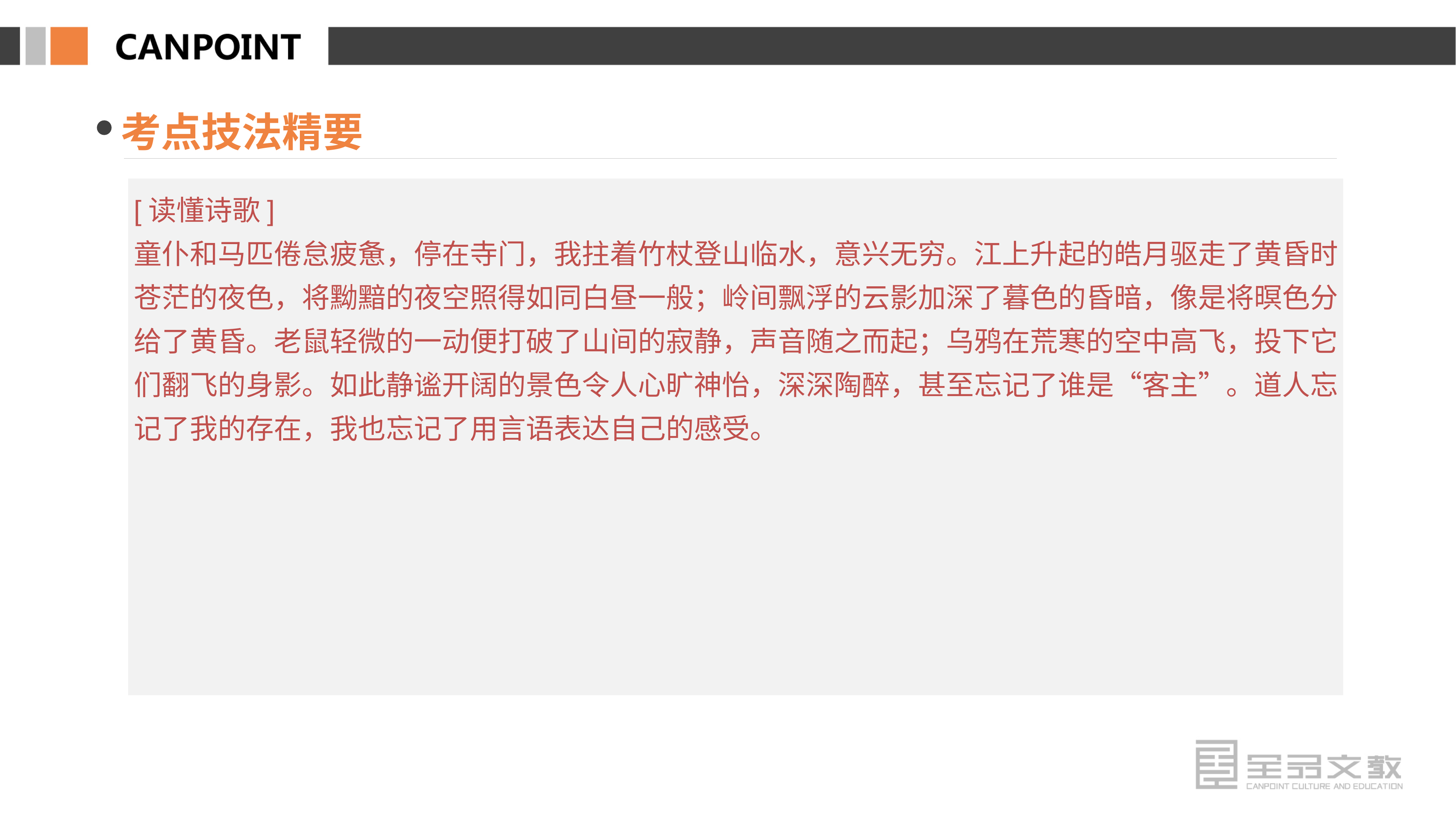

考点技法精要

[读懂诗歌]
童仆和马匹倦怠疲惫，停在寺门，我拄着竹杖登山临水，意兴无穷。江上升起的皓月驱走了黄昏时苍茫的夜色，将黝黯的夜空照得如同白昼一般；岭间飘浮的云影加深了暮色的昏暗，像是将暝色分给了黄昏。老鼠轻微的一动便打破了山间的寂静，声音随之而起；乌鸦在荒寒的空中高飞，投下它们翻飞的身影。如此静谧开阔的景色令人心旷神怡，深深陶醉，甚至忘记了谁是“客主”。道人忘记了我的存在，我也忘记了用言语表达自己的感受。